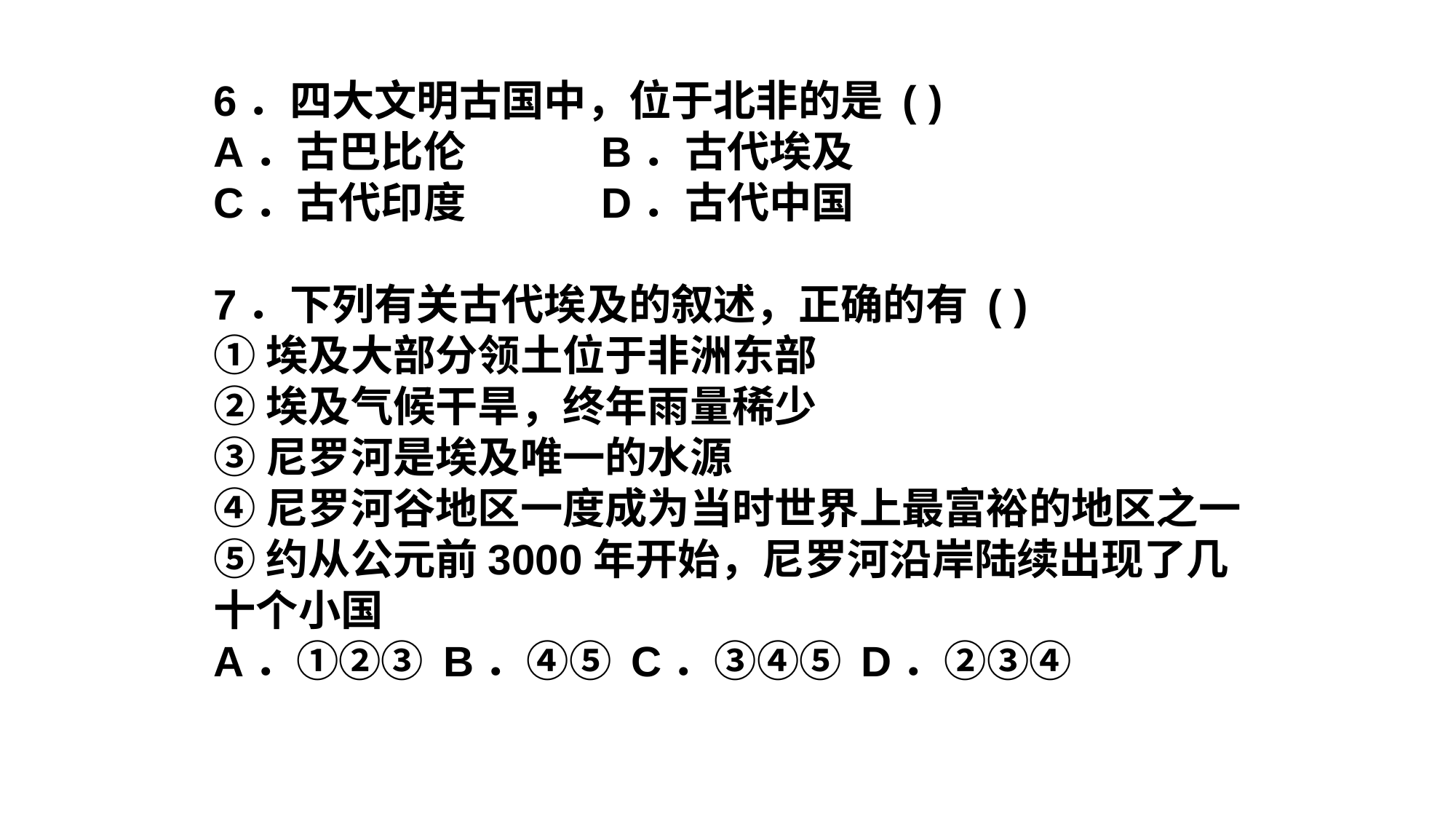

6．四大文明古国中，位于北非的是 ( )
A．古巴比伦             B．古代埃及
C．古代印度             D．古代中国

7．下列有关古代埃及的叙述，正确的有 ( )
①埃及大部分领土位于非洲东部
②埃及气候干旱，终年雨量稀少
③尼罗河是埃及唯一的水源
④尼罗河谷地区一度成为当时世界上最富裕的地区之一
⑤约从公元前3000年开始，尼罗河沿岸陆续出现了几十个小国
A．①②③ B．④⑤ C．③④⑤ D．②③④